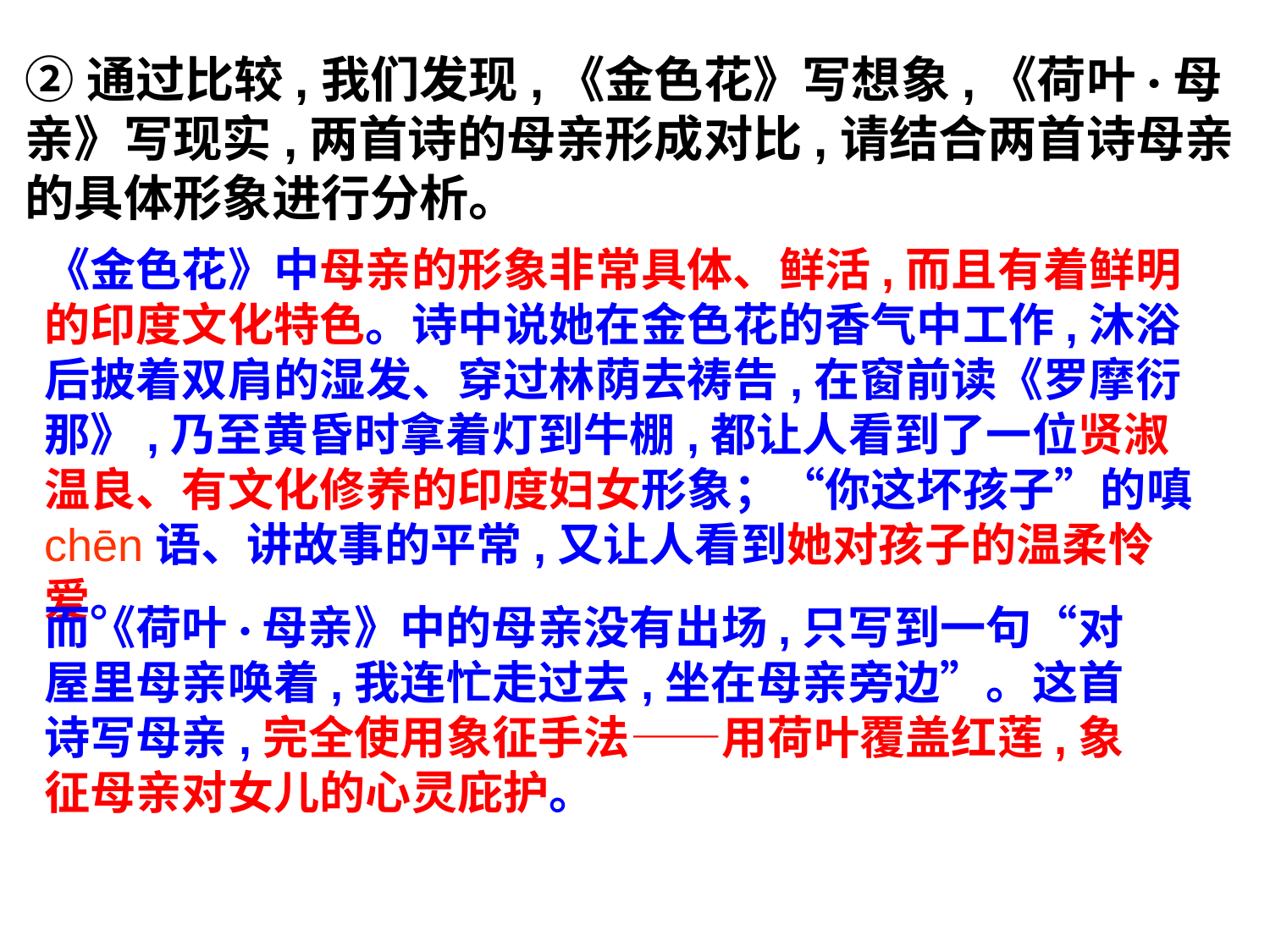

②通过比较,我们发现,《金色花》写想象,《荷叶·母亲》写现实,两首诗的母亲形成对比,请结合两首诗母亲的具体形象进行分析。
《金色花》中母亲的形象非常具体、鲜活,而且有着鲜明的印度文化特色。诗中说她在金色花的香气中工作,沐浴后披着双肩的湿发、穿过林荫去祷告,在窗前读《罗摩衍那》,乃至黄昏时拿着灯到牛棚,都让人看到了一位贤淑温良、有文化修养的印度妇女形象；“你这坏孩子”的嗔chēn语、讲故事的平常,又让人看到她对孩子的温柔怜爱。
而《荷叶·母亲》中的母亲没有出场,只写到一句“对屋里母亲唤着,我连忙走过去,坐在母亲旁边”。这首诗写母亲,完全使用象征手法——用荷叶覆盖红莲,象征母亲对女儿的心灵庇护。